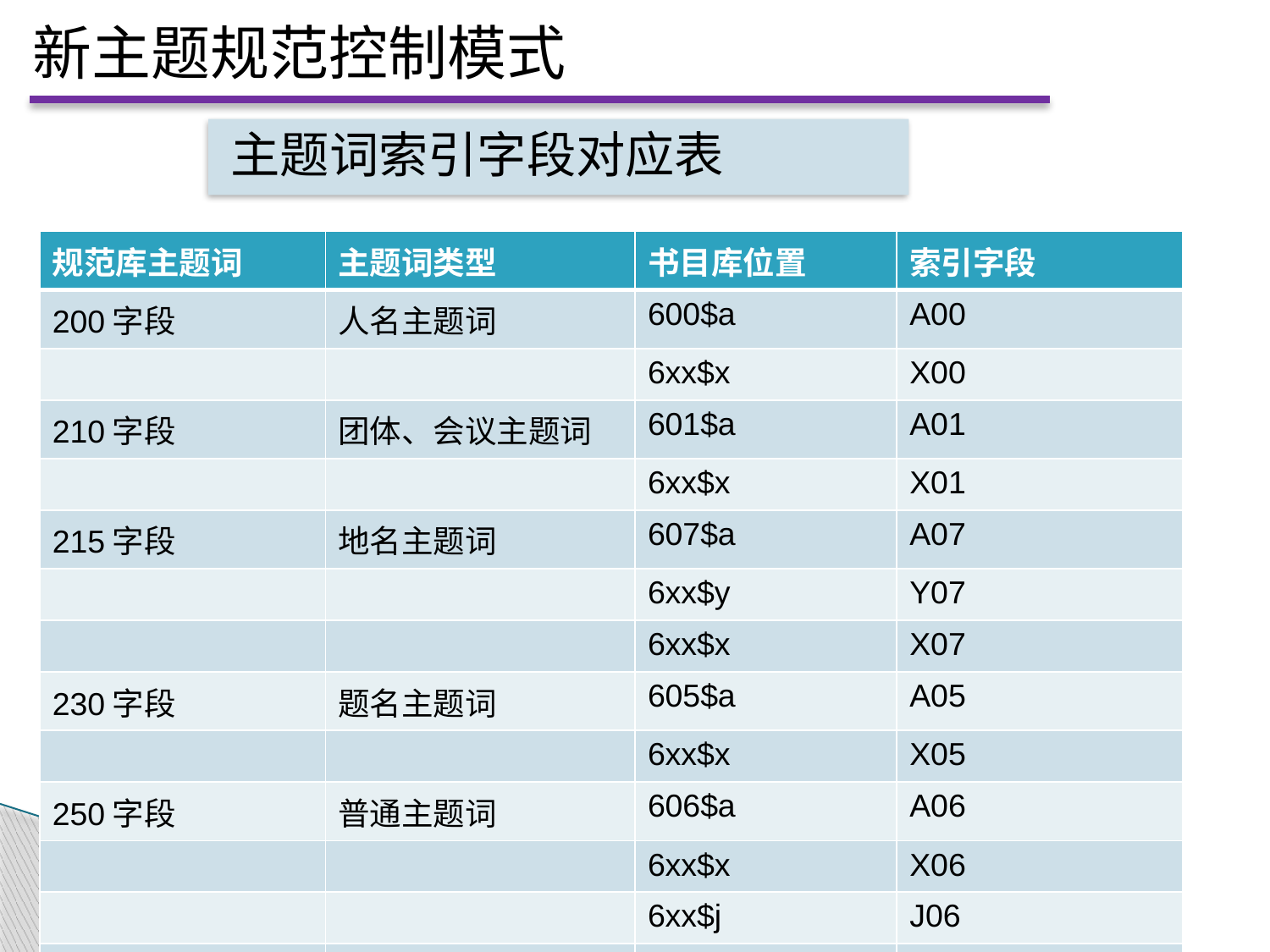

新主题规范控制模式
主题词索引字段对应表
| 规范库主题词 | 主题词类型 | 书目库位置 | 索引字段 |
| --- | --- | --- | --- |
| 200字段 | 人名主题词 | 600$a | A00 |
|  |  | 6xx$x | X00 |
| 210字段 | 团体、会议主题词 | 601$a | A01 |
|  |  | 6xx$x | X01 |
| 215字段 | 地名主题词 | 607$a | A07 |
|  |  | 6xx$y | Y07 |
|  |  | 6xx$x | X07 |
| 230字段 | 题名主题词 | 605$a | A05 |
|  |  | 6xx$x | X05 |
| 250字段 | 普通主题词 | 606$a | A06 |
|  |  | 6xx$x | X06 |
|  |  | 6xx$j | J06 |
|  |  | 6xx$z | Z06 |